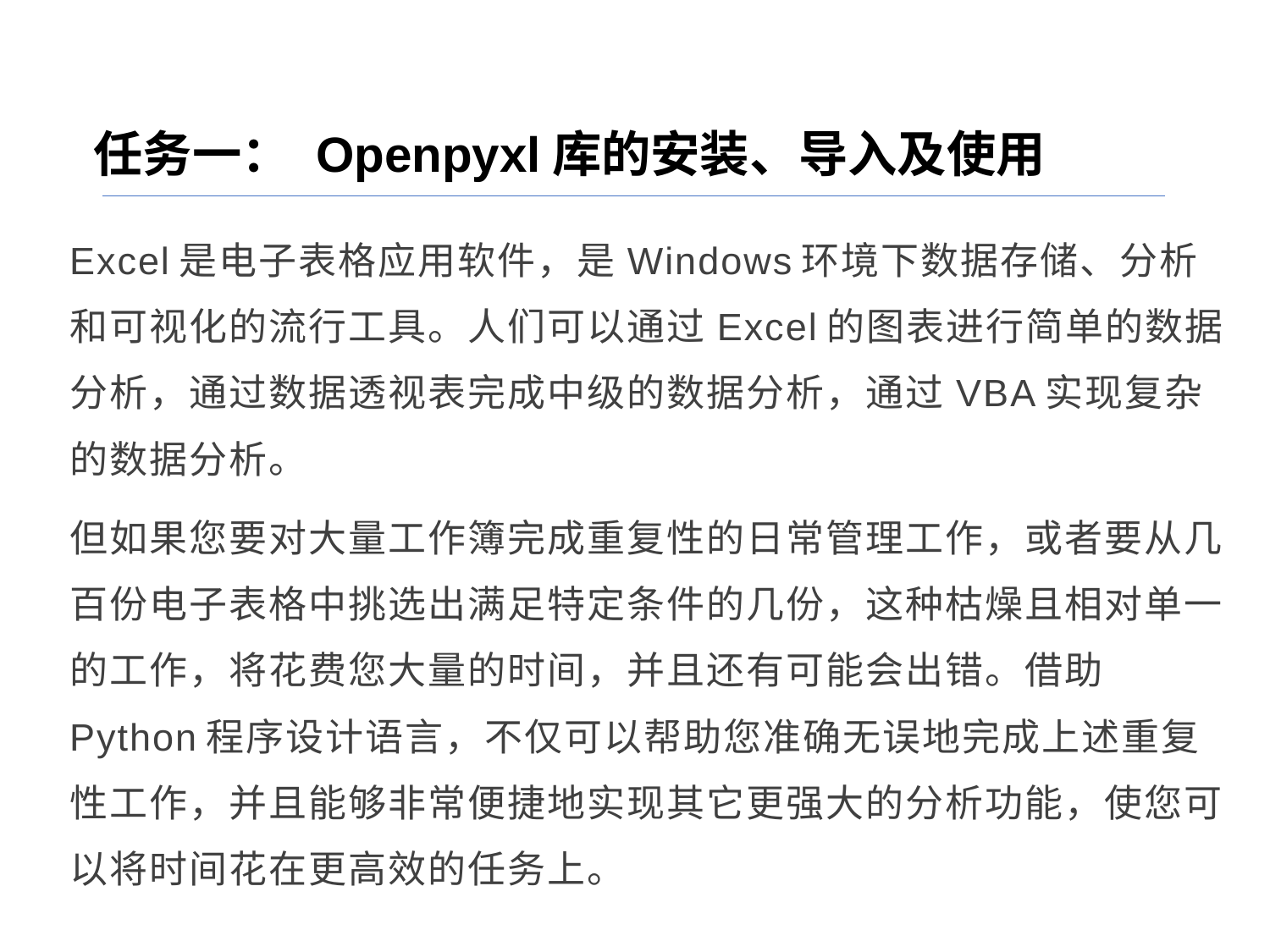

任务一： Openpyxl库的安装、导入及使用
Excel是电子表格应用软件，是Windows环境下数据存储、分析和可视化的流行工具。人们可以通过Excel的图表进行简单的数据分析，通过数据透视表完成中级的数据分析，通过VBA实现复杂的数据分析。
但如果您要对大量工作簿完成重复性的日常管理工作，或者要从几百份电子表格中挑选出满足特定条件的几份，这种枯燥且相对单一的工作，将花费您大量的时间，并且还有可能会出错。借助Python程序设计语言，不仅可以帮助您准确无误地完成上述重复性工作，并且能够非常便捷地实现其它更强大的分析功能，使您可以将时间花在更高效的任务上。